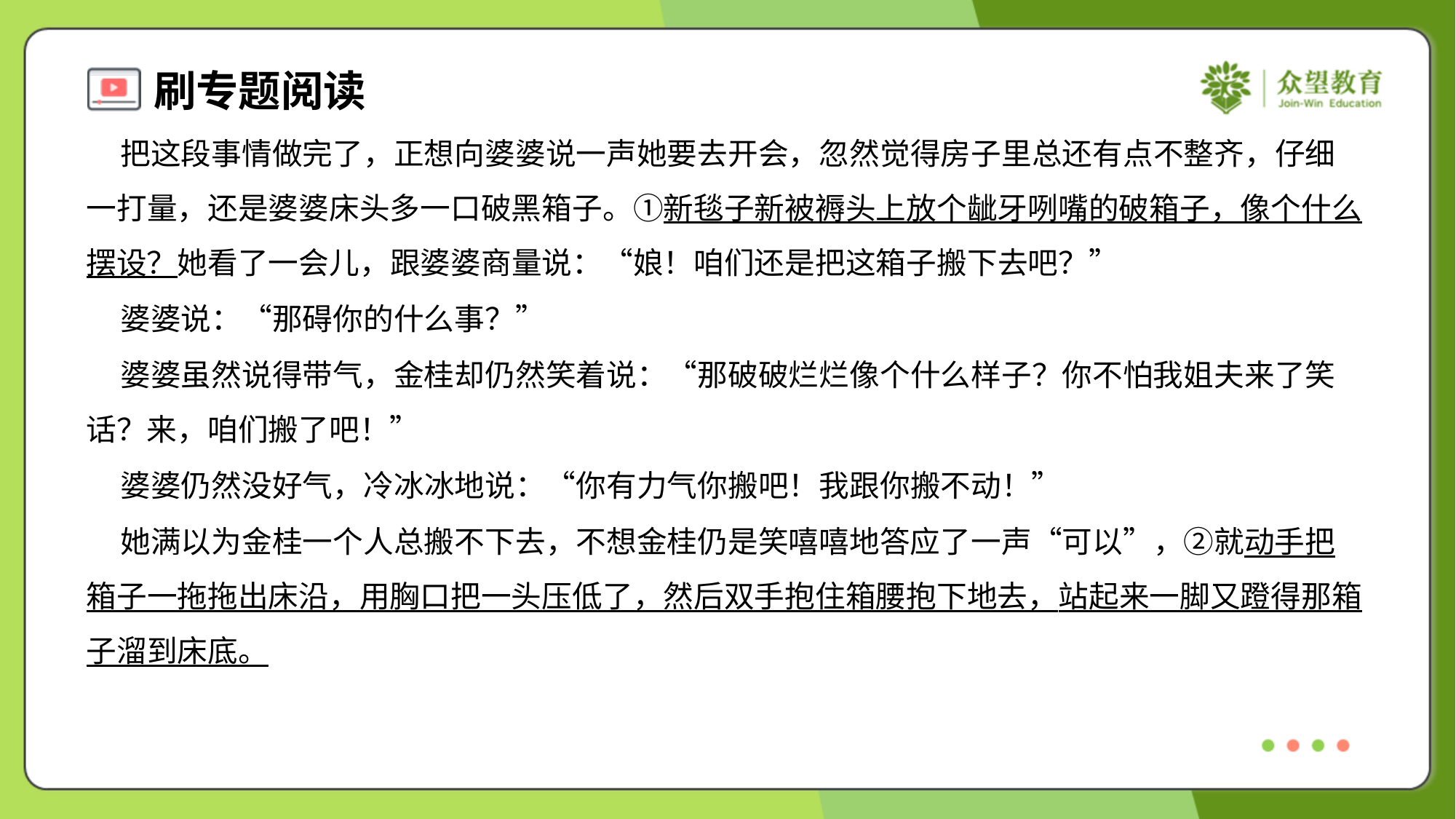

把这段事情做完了，正想向婆婆说一声她要去开会，忽然觉得房子里总还有点不整齐，仔细
一打量，还是婆婆床头多一口破黑箱子。①新毯子新被褥头上放个龇牙咧嘴的破箱子，像个什么
摆设？她看了一会儿，跟婆婆商量说：“娘！咱们还是把这箱子搬下去吧？”
    婆婆说：“那碍你的什么事？”
    婆婆虽然说得带气，金桂却仍然笑着说：“那破破烂烂像个什么样子？你不怕我姐夫来了笑
话？来，咱们搬了吧！”
    婆婆仍然没好气，冷冰冰地说：“你有力气你搬吧！我跟你搬不动！”
    她满以为金桂一个人总搬不下去，不想金桂仍是笑嘻嘻地答应了一声“可以”，②就动手把
箱子一拖拖出床沿，用胸口把一头压低了，然后双手抱住箱腰抱下地去，站起来一脚又蹬得那箱
子溜到床底。